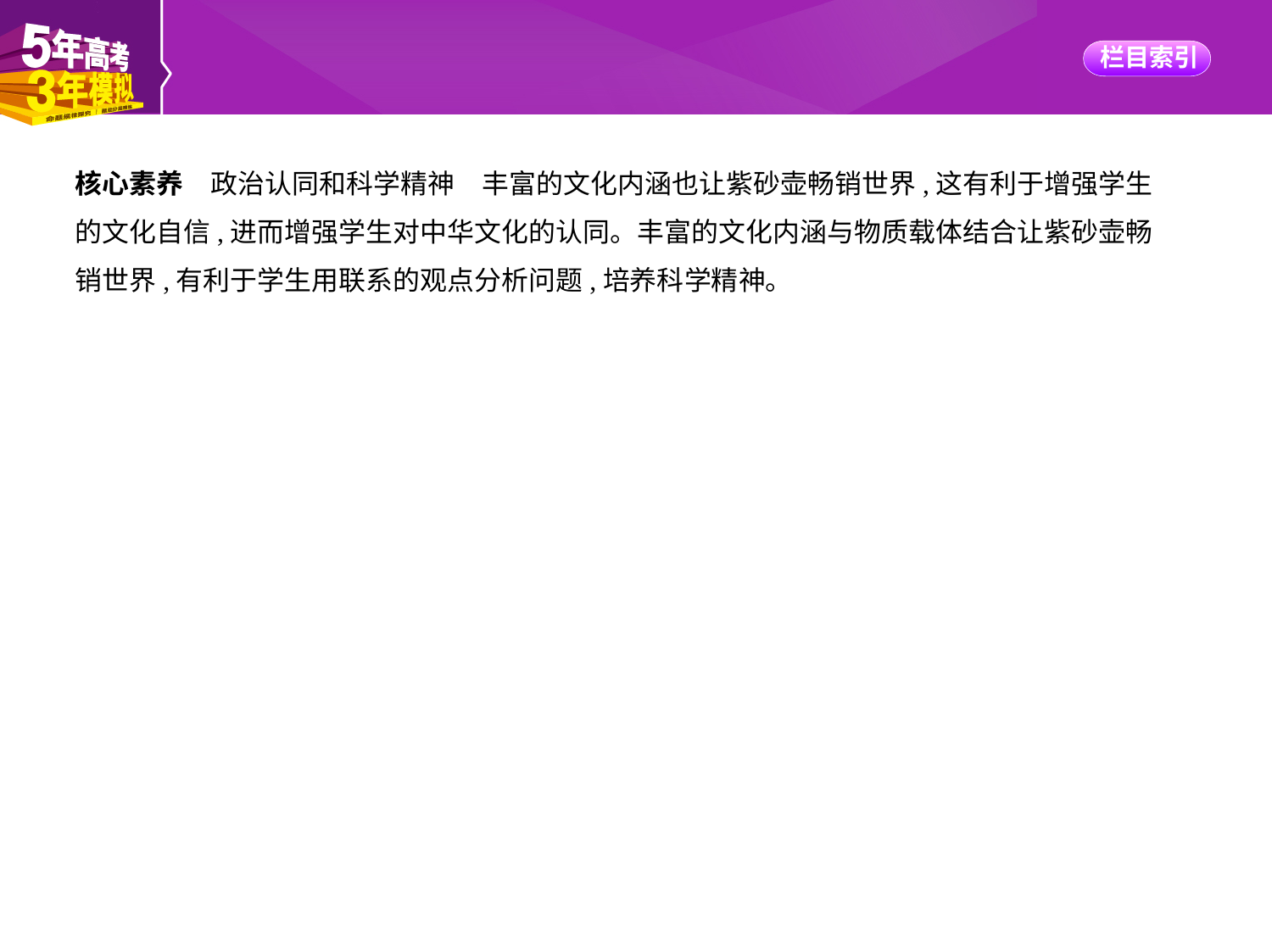

核心素养　政治认同和科学精神　丰富的文化内涵也让紫砂壶畅销世界,这有利于增强学生
的文化自信,进而增强学生对中华文化的认同。丰富的文化内涵与物质载体结合让紫砂壶畅
销世界,有利于学生用联系的观点分析问题,培养科学精神。